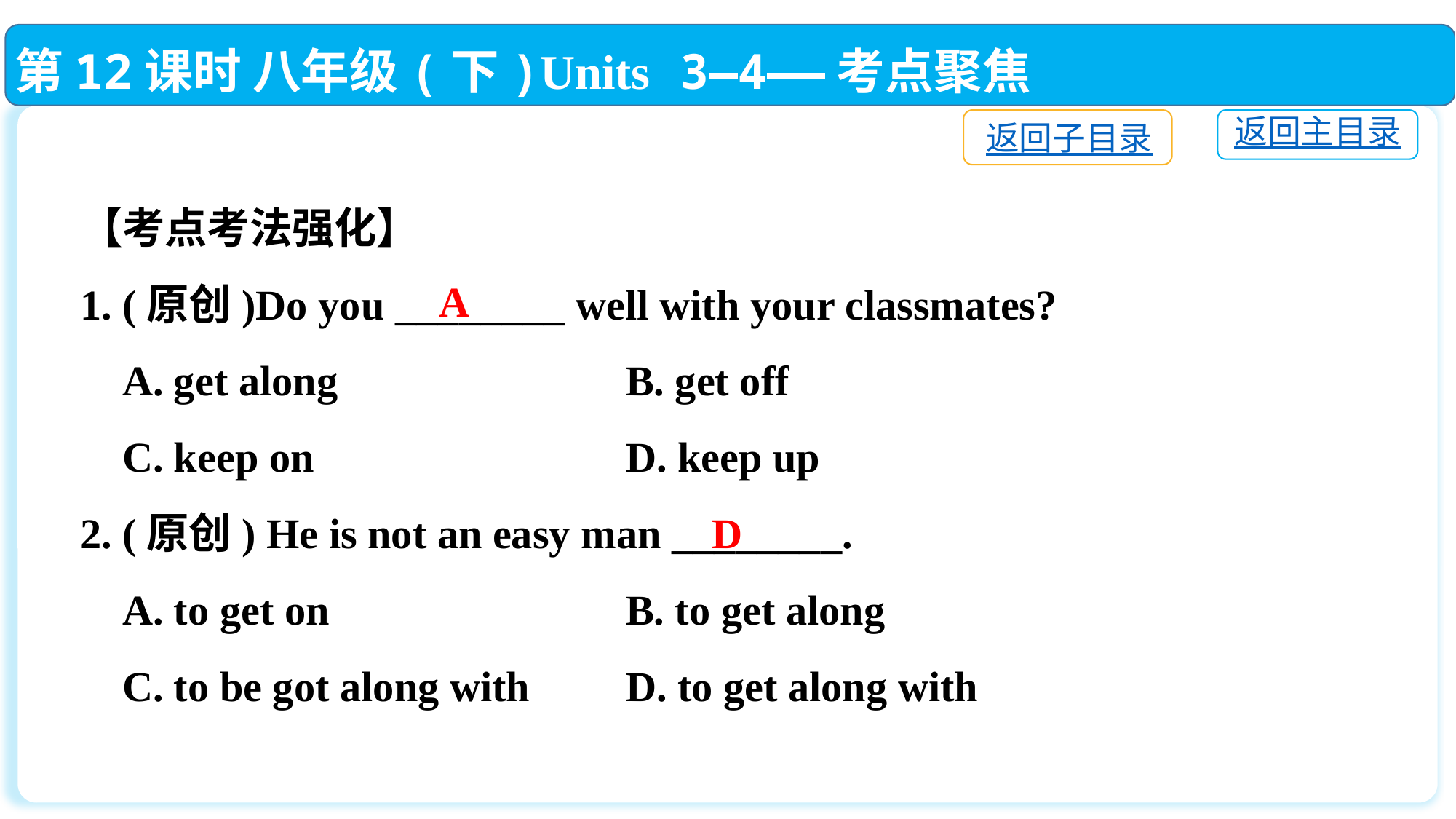

第12课时 八年级(下)Units 3—4——考点聚焦

返回子目录
返回主目录
【考点考法强化】
1. (原创)Do you ________ well with your classmates?
    A. get along			B. get off
    C. keep on			D. keep up
2. (原创) He is not an easy man ________.
    A. to get on			B. to get along
    C. to be got along with	D. to get along with
A
D